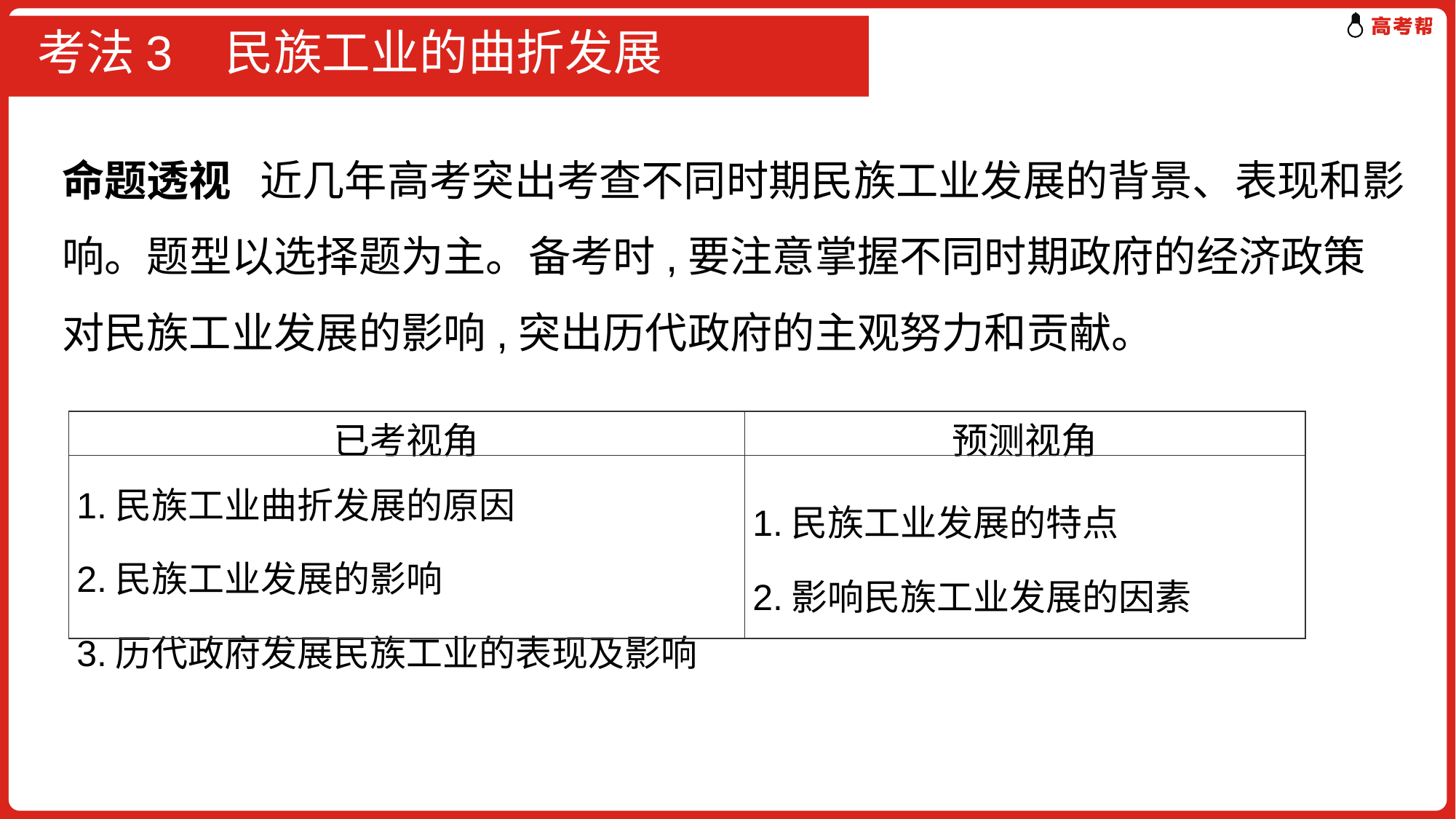

# 考法3   民族工业的曲折发展
命题透视   近几年高考突出考查不同时期民族工业发展的背景、表现和影响。题型以选择题为主。备考时,要注意掌握不同时期政府的经济政策对民族工业发展的影响,突出历代政府的主观努力和贡献。
| 已考视角 | 预测视角 |
| --- | --- |
| 1.民族工业曲折发展的原因 2.民族工业发展的影响 3.历代政府发展民族工业的表现及影响 | 1.民族工业发展的特点 2.影响民族工业发展的因素 |